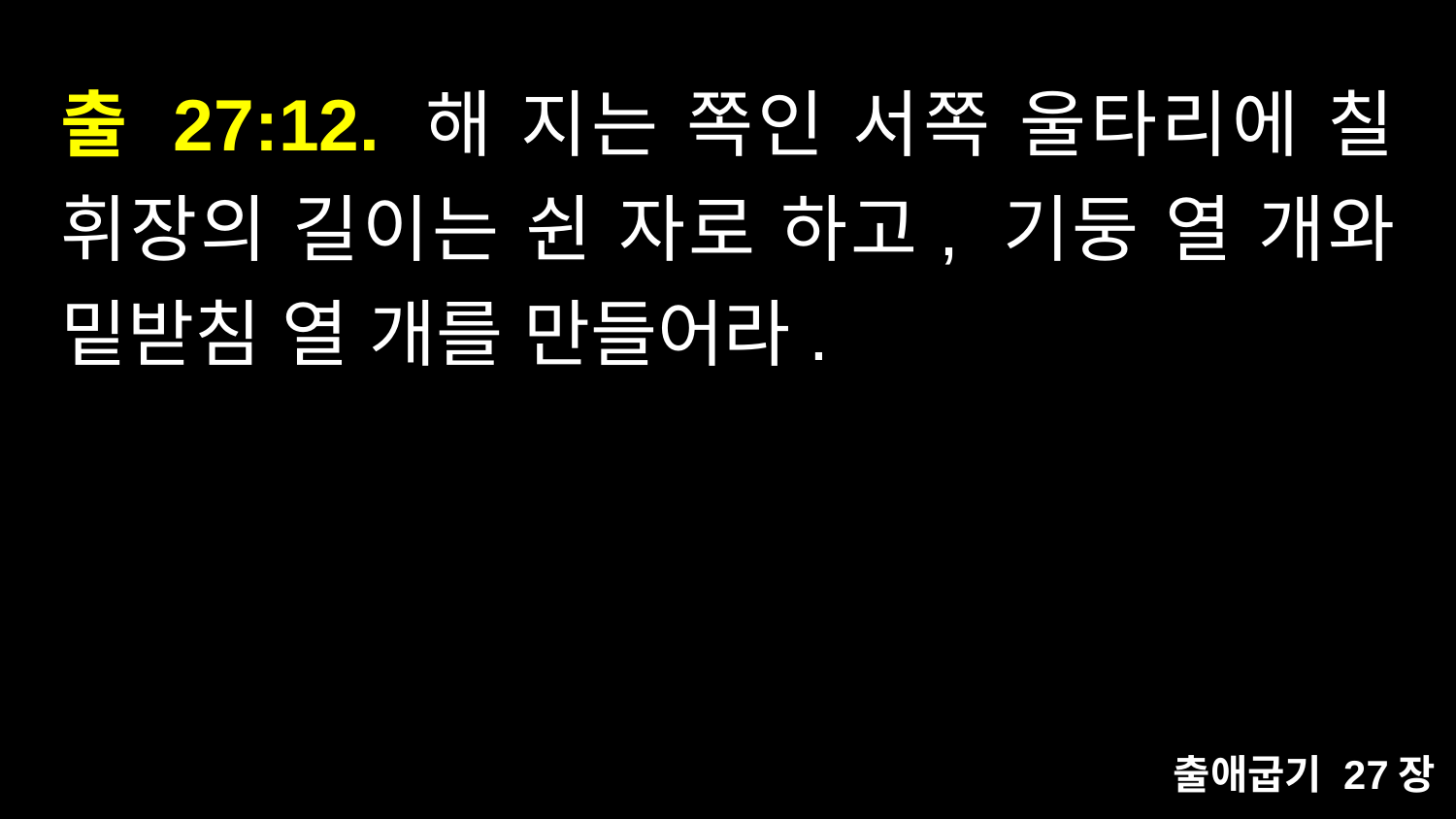

# 출 27:12. 해 지는 쪽인 서쪽 울타리에 칠 휘장의 길이는 쉰 자로 하고, 기둥 열 개와 밑받침 열 개를 만들어라.
출애굽기 27장